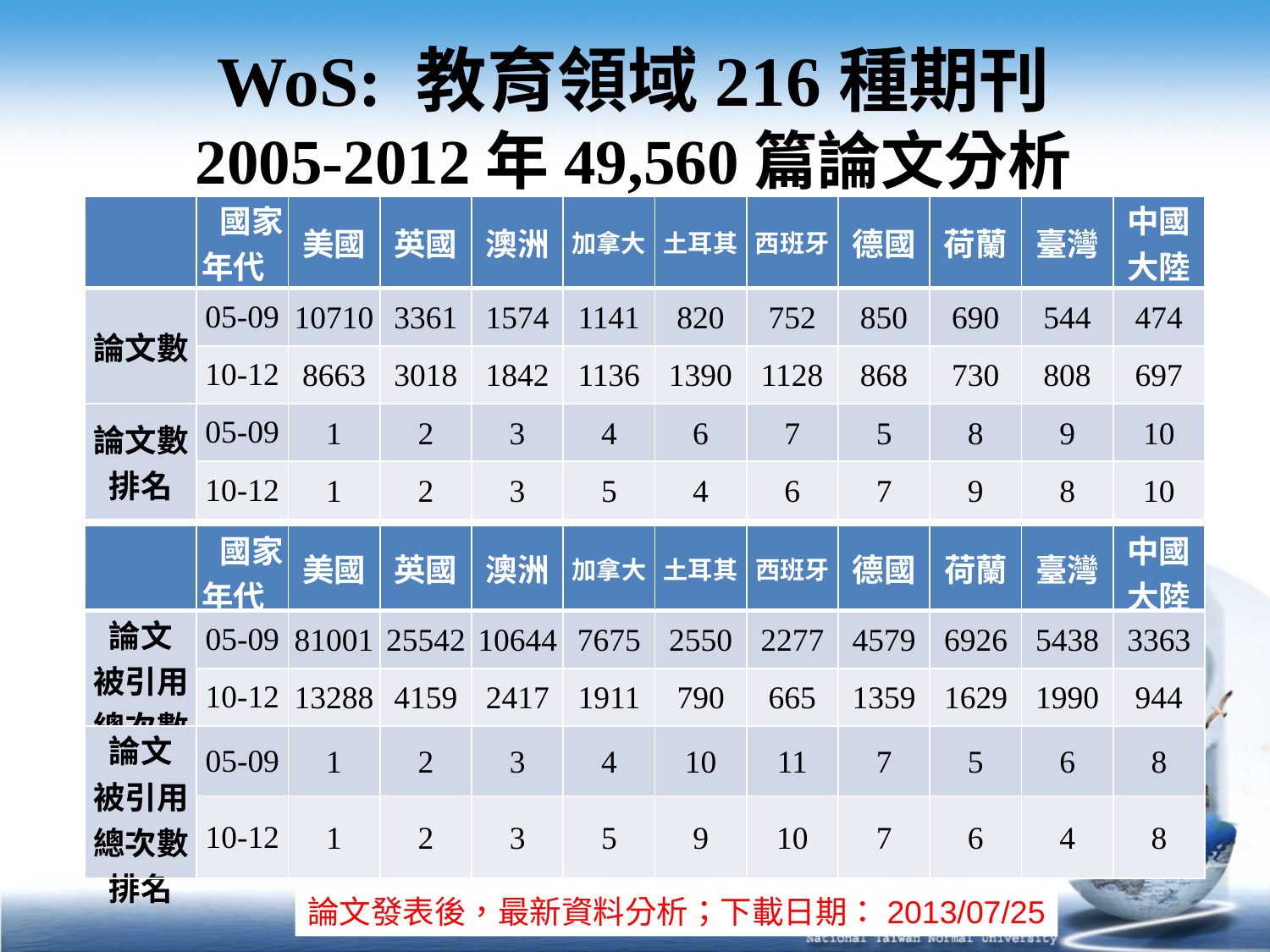

# WoS: 教育領域216種期刊 2005-2012年49,560篇論文分析
|  | 國家 年代 | 美國 | 英國 | 澳洲 | 加拿大 | 土耳其 | 西班牙 | 德國 | 荷蘭 | 臺灣 | 中國大陸 |
| --- | --- | --- | --- | --- | --- | --- | --- | --- | --- | --- | --- |
| 論文數 | 05-09 | 10710 | 3361 | 1574 | 1141 | 820 | 752 | 850 | 690 | 544 | 474 |
|  | 10-12 | 8663 | 3018 | 1842 | 1136 | 1390 | 1128 | 868 | 730 | 808 | 697 |
| 論文數排名 | 05-09 | 1 | 2 | 3 | 4 | 6 | 7 | 5 | 8 | 9 | 10 |
|  | 10-12 | 1 | 2 | 3 | 5 | 4 | 6 | 7 | 9 | 8 | 10 |
|  | 國家 年代 | 美國 | 英國 | 澳洲 | 加拿大 | 土耳其 | 西班牙 | 德國 | 荷蘭 | 臺灣 | 中國大陸 |
| --- | --- | --- | --- | --- | --- | --- | --- | --- | --- | --- | --- |
| 論文 被引用總次數 | 05-09 | 81001 | 25542 | 10644 | 7675 | 2550 | 2277 | 4579 | 6926 | 5438 | 3363 |
|  | 10-12 | 13288 | 4159 | 2417 | 1911 | 790 | 665 | 1359 | 1629 | 1990 | 944 |
| 論文 被引用總次數 排名 | 05-09 | 1 | 2 | 3 | 4 | 10 | 11 | 7 | 5 | 6 | 8 |
|  | 10-12 | 1 | 2 | 3 | 5 | 9 | 10 | 7 | 6 | 4 | 8 |
論文發表後，最新資料分析；下載日期：2013/07/25